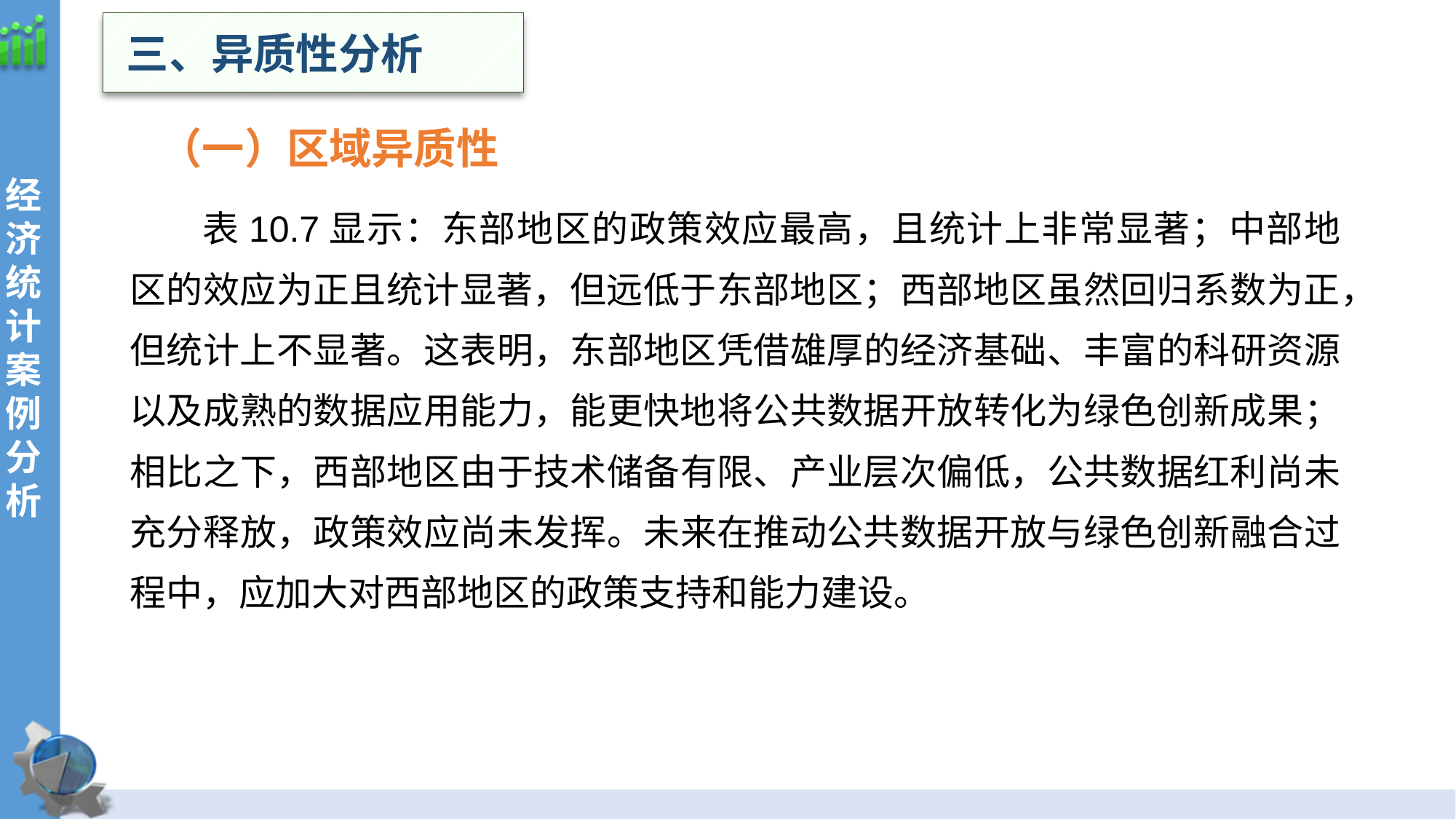

三、异质性分析
（一）区域异质性

经
济统计案例分析

表10.7显示：东部地区的政策效应最高，且统计上非常显著；中部地区的效应为正且统计显著，但远低于东部地区；西部地区虽然回归系数为正，但统计上不显著。这表明，东部地区凭借雄厚的经济基础、丰富的科研资源以及成熟的数据应用能力，能更快地将公共数据开放转化为绿色创新成果；相比之下，西部地区由于技术储备有限、产业层次偏低，公共数据红利尚未充分释放，政策效应尚未发挥。未来在推动公共数据开放与绿色创新融合过程中，应加大对西部地区的政策支持和能力建设。